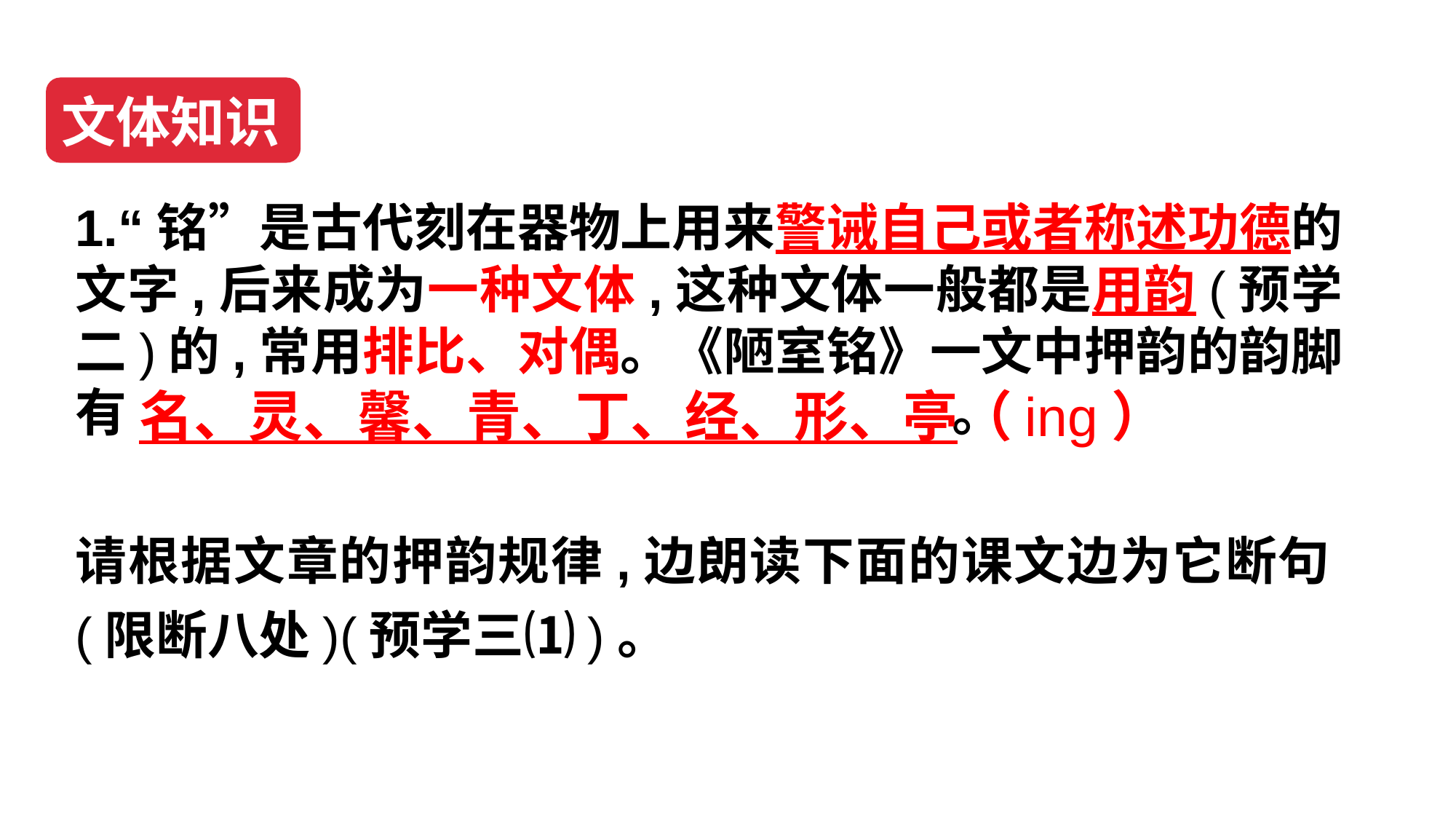

文体知识
1.“铭”是古代刻在器物上用来警诫自己或者称述功德的文字,后来成为一种文体,这种文体一般都是用韵(预学二)的,常用排比、对偶。《陋室铭》一文中押韵的韵脚有                                                                       。

请根据文章的押韵规律,边朗读下面的课文边为它断句(限断八处)(预学三⑴)。
名、灵、馨、青、丁、经、形、亭（ing）